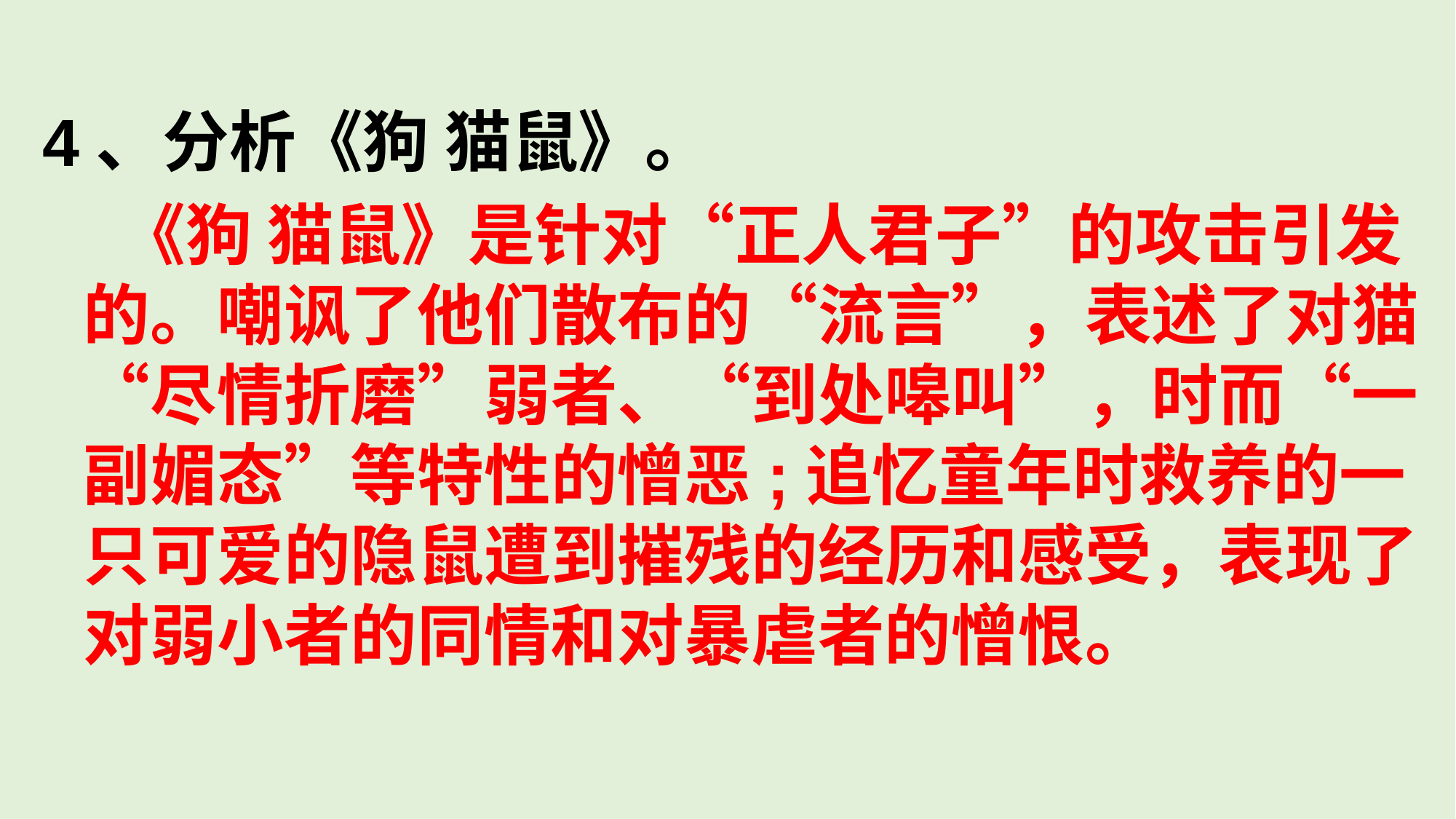

#
4、分析《狗 猫鼠》。
    《狗 猫鼠》是针对“正人君子”的攻击引发的。嘲讽了他们散布的“流言”，表述了对猫“尽情折磨”弱者、“到处嗥叫”，时而“一副媚态”等特性的憎恶;追忆童年时救养的一只可爱的隐鼠遭到摧残的经历和感受，表现了对弱小者的同情和对暴虐者的憎恨。